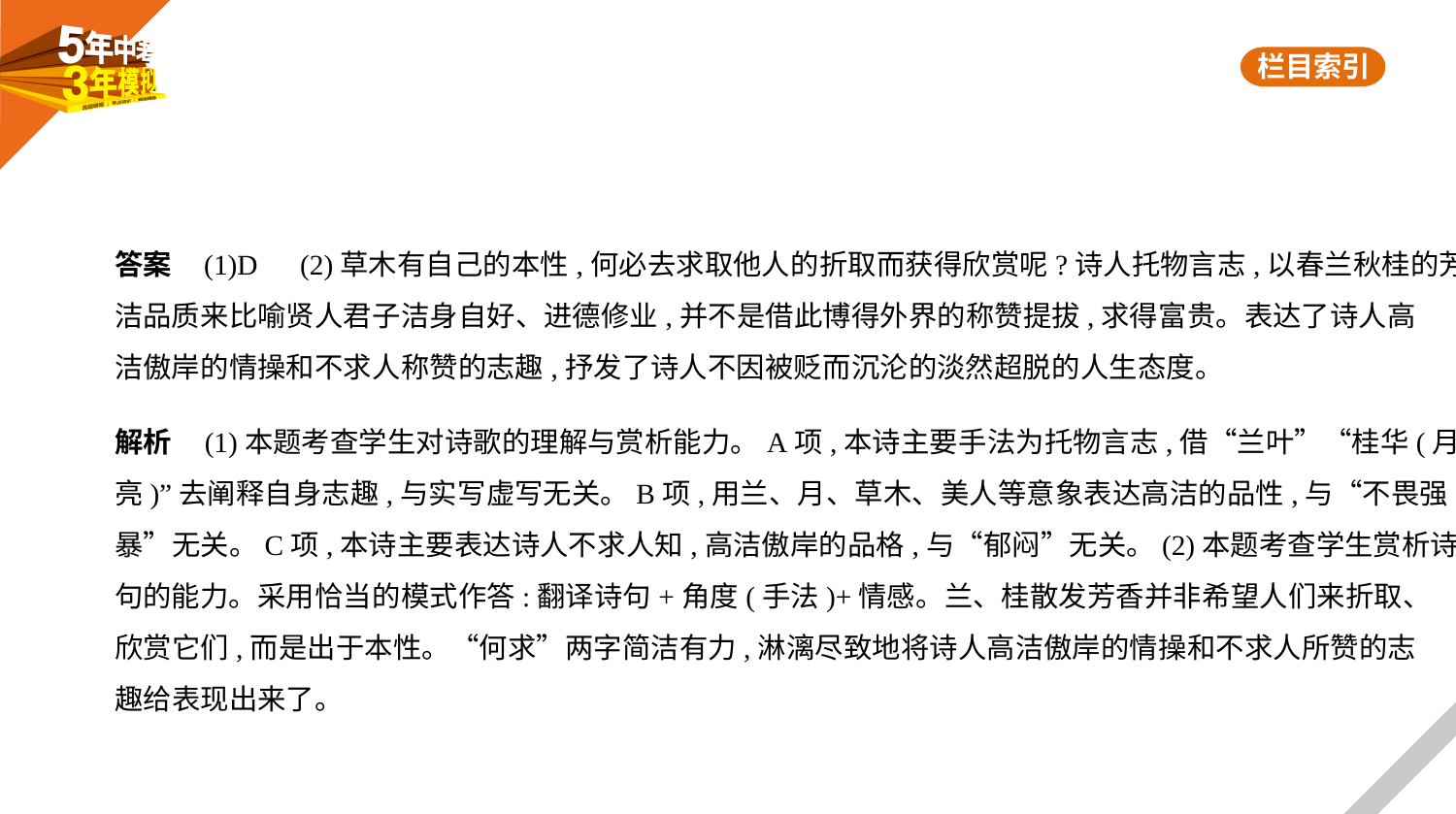

答案    (1)D　(2)草木有自己的本性,何必去求取他人的折取而获得欣赏呢?诗人托物言志,以春兰秋桂的芳
洁品质来比喻贤人君子洁身自好、进德修业,并不是借此博得外界的称赞提拔,求得富贵。表达了诗人高
洁傲岸的情操和不求人称赞的志趣,抒发了诗人不因被贬而沉沦的淡然超脱的人生态度。
解析    (1)本题考查学生对诗歌的理解与赏析能力。A项,本诗主要手法为托物言志,借“兰叶”“桂华(月
亮)”去阐释自身志趣,与实写虚写无关。B项,用兰、月、草木、美人等意象表达高洁的品性,与“不畏强
暴”无关。C项,本诗主要表达诗人不求人知,高洁傲岸的品格,与“郁闷”无关。(2)本题考查学生赏析诗
句的能力。采用恰当的模式作答:翻译诗句+角度(手法)+情感。兰、桂散发芳香并非希望人们来折取、
欣赏它们,而是出于本性。“何求”两字简洁有力,淋漓尽致地将诗人高洁傲岸的情操和不求人所赞的志
趣给表现出来了。